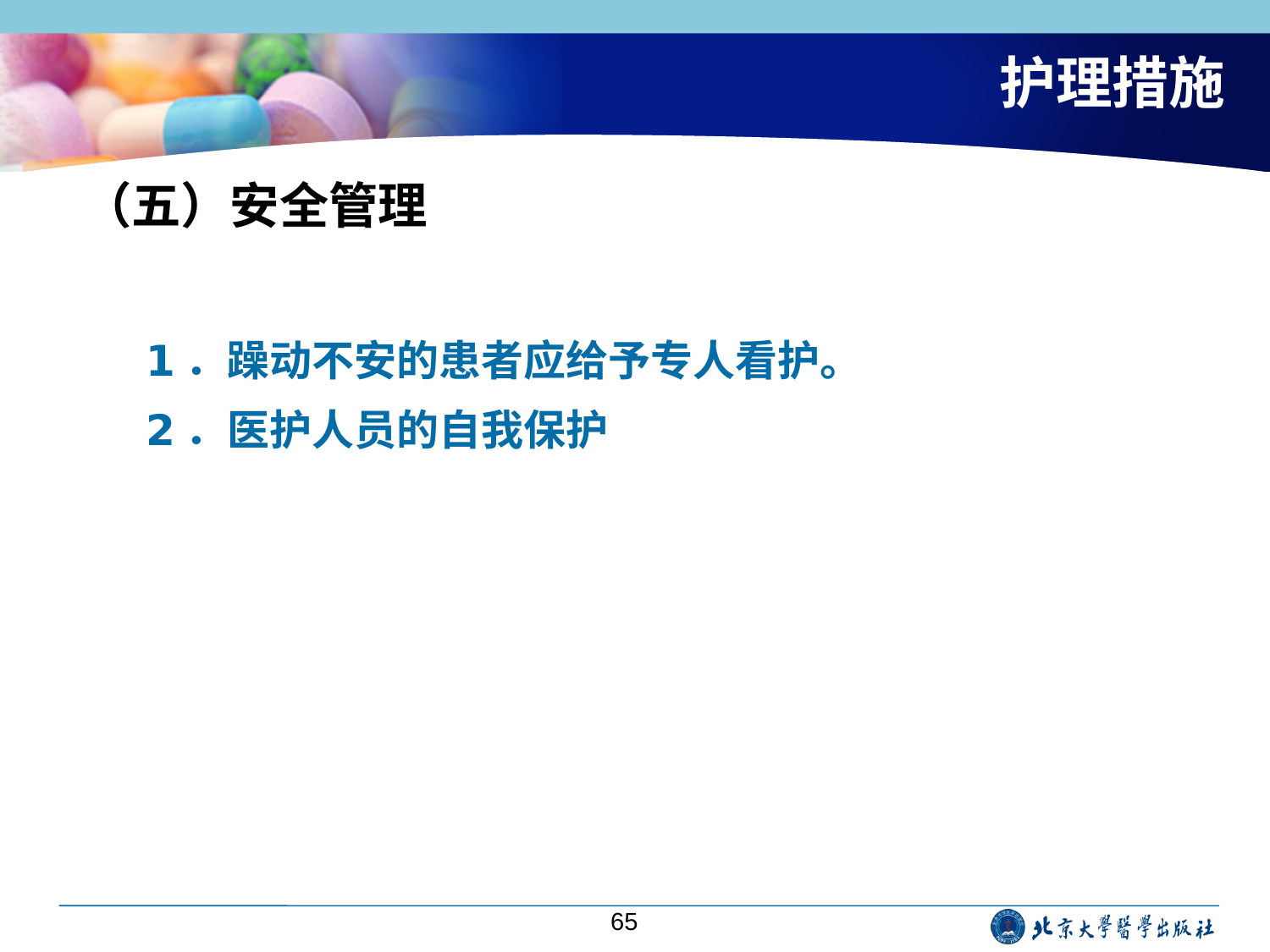

# 护理措施
（五）安全管理

1．躁动不安的患者应给予专人看护。
2．医护人员的自我保护
65